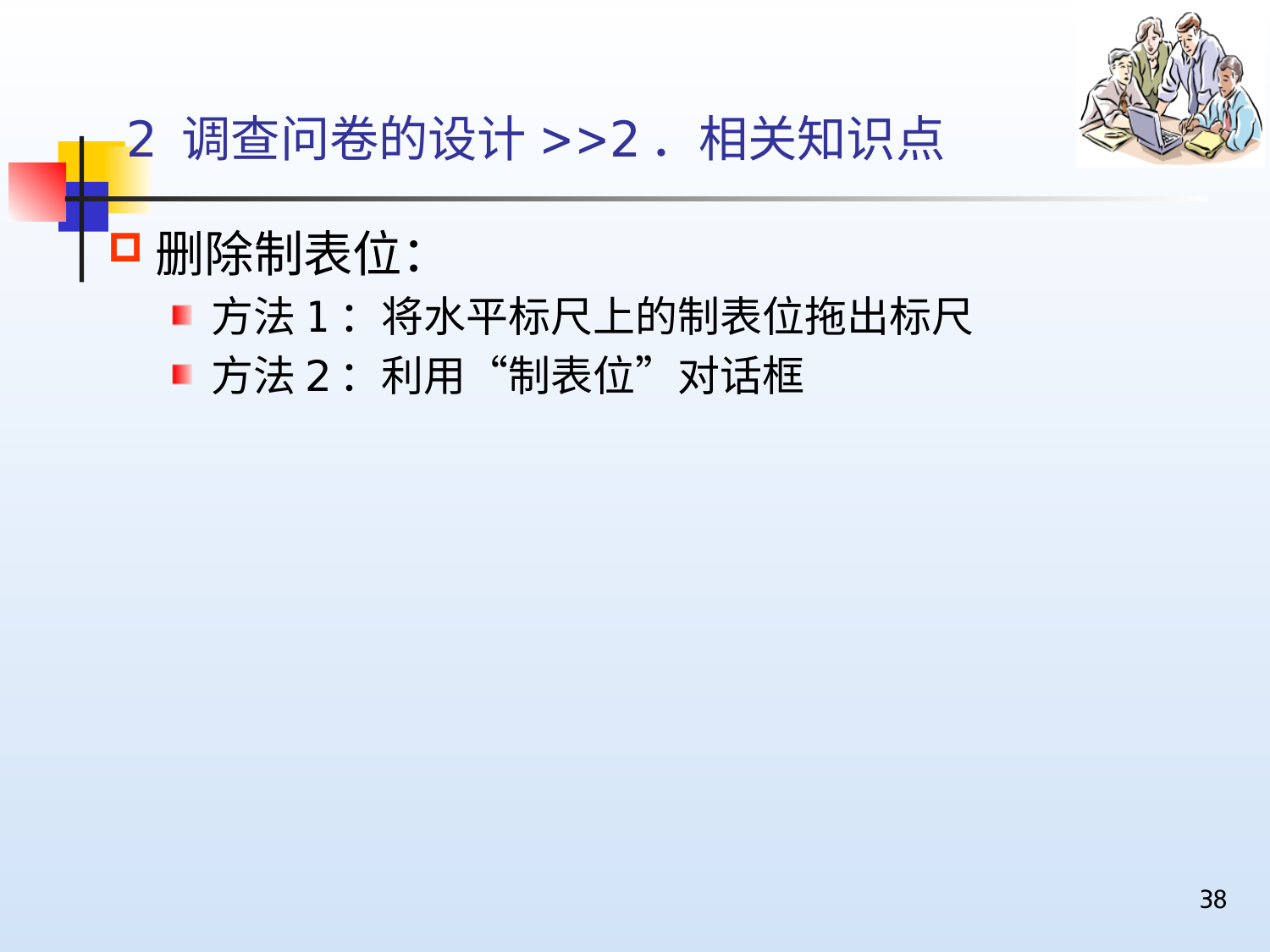

# 2 调查问卷的设计>>2．相关知识点
删除制表位：
方法1：将水平标尺上的制表位拖出标尺
方法2：利用“制表位”对话框
38